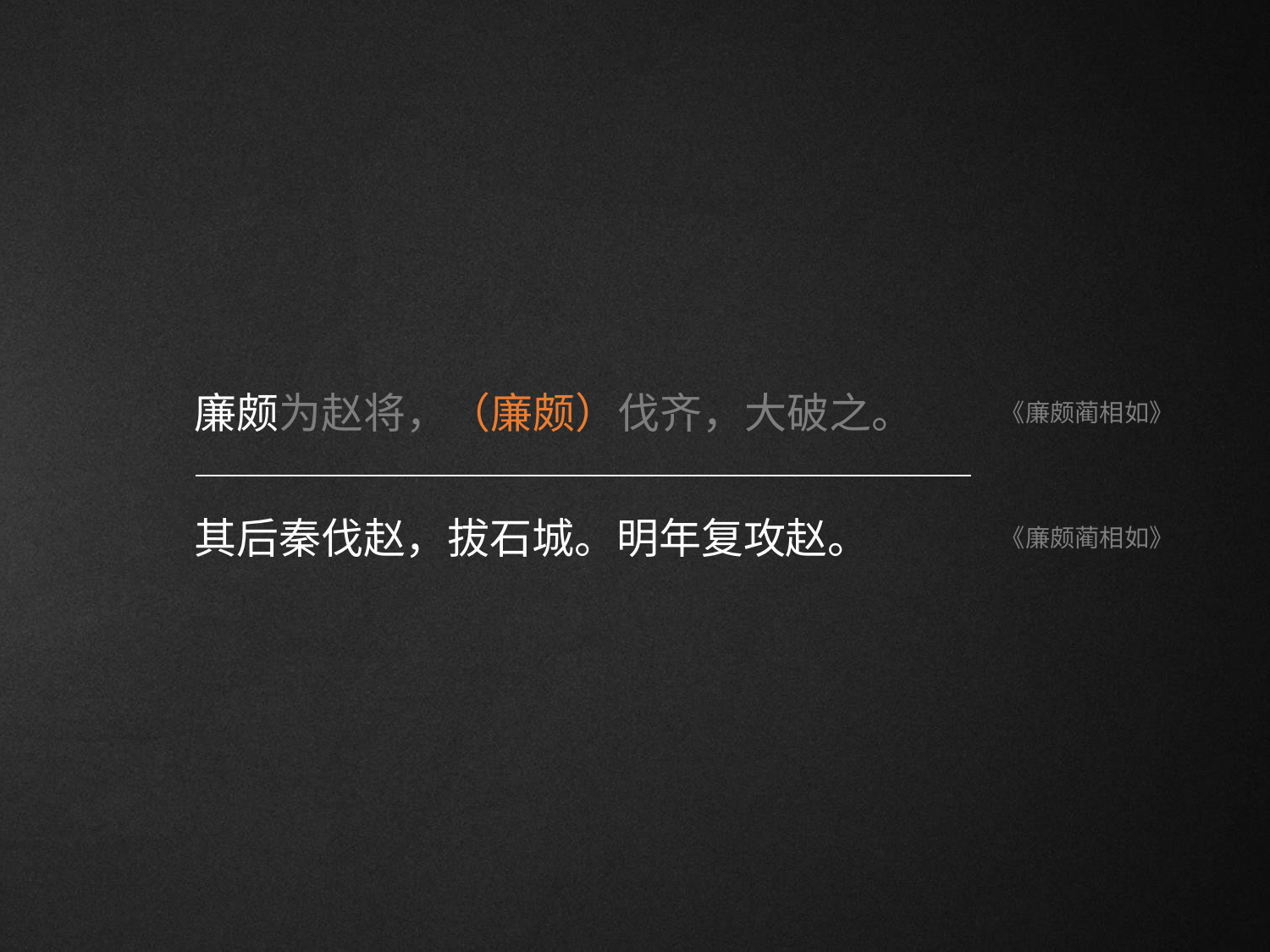

# 廉颇为赵将，（廉颇）伐齐，大破之。
《廉颇蔺相如》

其后秦伐赵，拔石城。明年复攻赵。
《廉颇蔺相如》